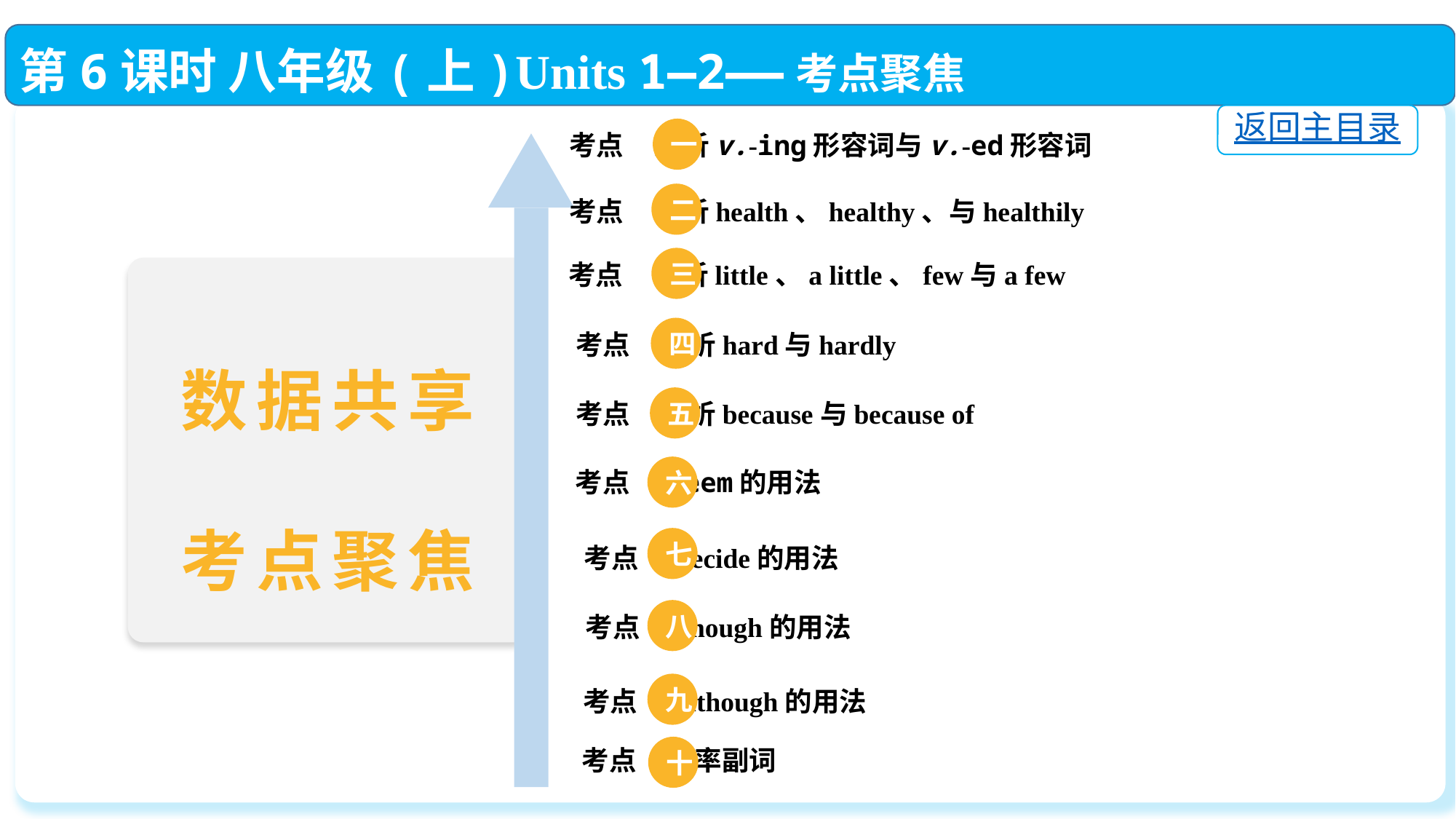

第6课时 八年级(上)Units 1—2——考点聚焦

返回主目录
一
   考点     辨析v.-ing形容词与v.-ed形容词

二
   考点     辨析health、healthy、与healthily

三
   考点     辨析little、a little、few与a few

四
  考点     辨析hard与hardly
数据共享
考点聚焦
五
  考点     辨析because与because of
六
  考点     seem的用法
七
 考点     decide的用法
八
 考点     enough的用法
九
 考点     although的用法
十
 考点     频率副词